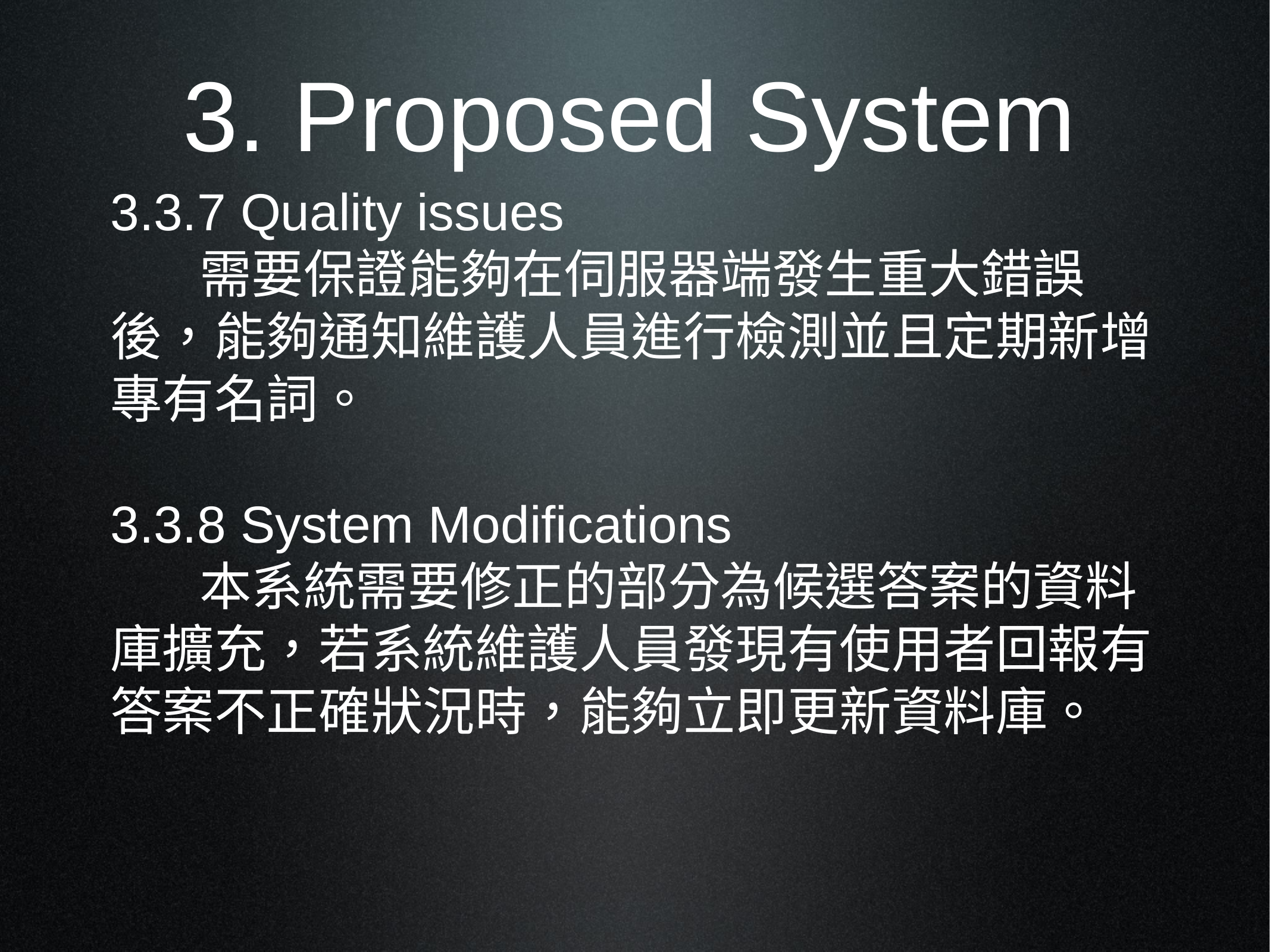

3. Proposed System
3.3.7 Quality issues
	需要保證能夠在伺服器端發生重大錯誤後，能夠通知維護人員進行檢測並且定期新增專有名詞。

3.3.8 System Modifications
	本系統需要修正的部分為候選答案的資料庫擴充，若系統維護人員發現有使用者回報有答案不正確狀況時，能夠立即更新資料庫。